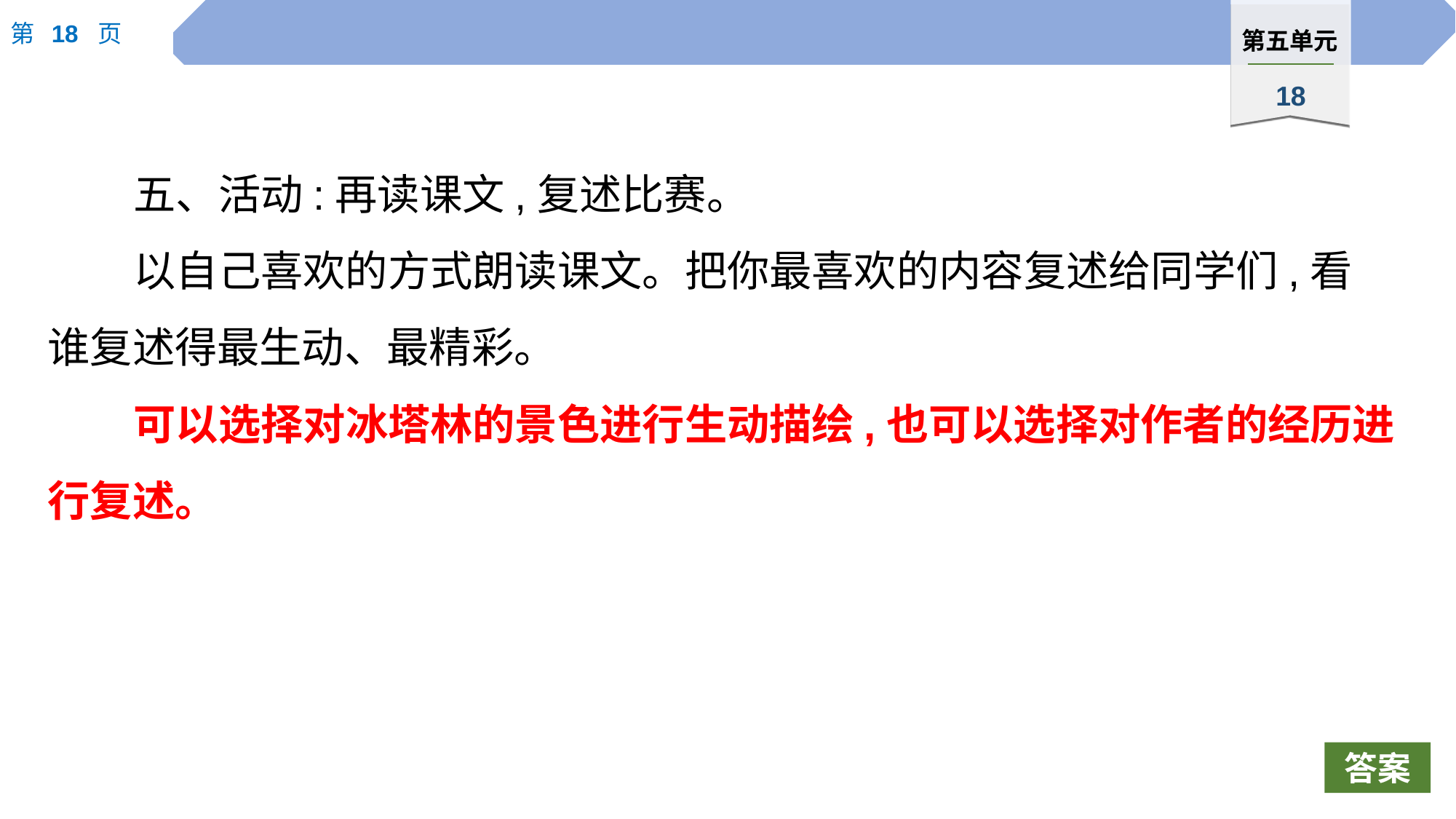

五、活动:再读课文,复述比赛。
以自己喜欢的方式朗读课文。把你最喜欢的内容复述给同学们,看谁复述得最生动、最精彩。
可以选择对冰塔林的景色进行生动描绘,也可以选择对作者的经历进行复述。
答案